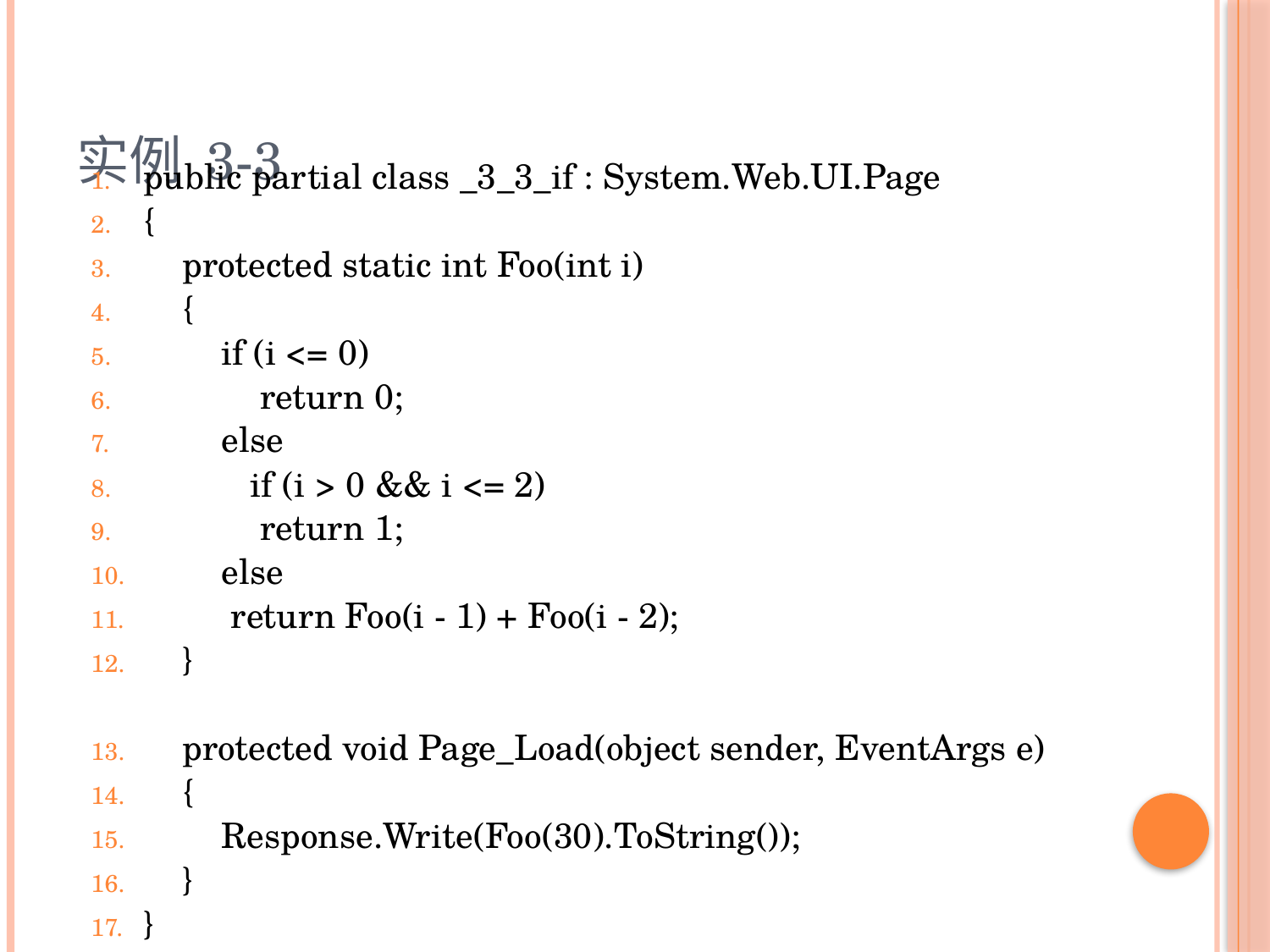

# 实例 3-3
public partial class _3_3_if : System.Web.UI.Page
{
    protected static int Foo(int i)
    {
        if (i <= 0)
            return 0;
        else
           if (i > 0 && i <= 2)
            return 1;
        else
         return Foo(i - 1) + Foo(i - 2);
    }

    protected void Page_Load(object sender, EventArgs e)
    {
        Response.Write(Foo(30).ToString());
    }
}